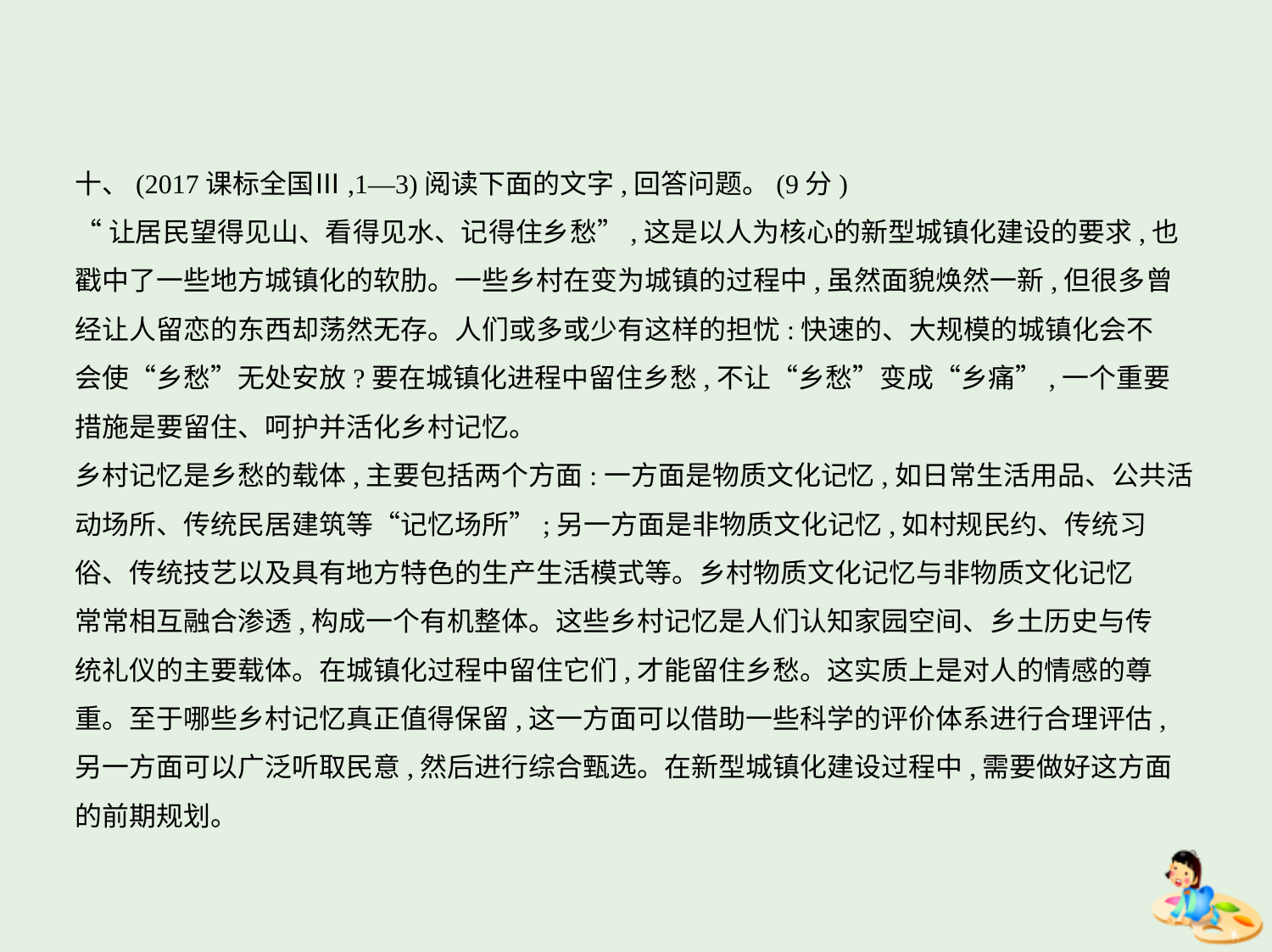

十、(2017课标全国Ⅲ,1—3)阅读下面的文字,回答问题。(9分)
“让居民望得见山、看得见水、记得住乡愁”,这是以人为核心的新型城镇化建设的要求,也
戳中了一些地方城镇化的软肋。一些乡村在变为城镇的过程中,虽然面貌焕然一新,但很多曾
经让人留恋的东西却荡然无存。人们或多或少有这样的担忧:快速的、大规模的城镇化会不
会使“乡愁”无处安放?要在城镇化进程中留住乡愁,不让“乡愁”变成“乡痛”,一个重要
措施是要留住、呵护并活化乡村记忆。
乡村记忆是乡愁的载体,主要包括两个方面:一方面是物质文化记忆,如日常生活用品、公共活
动场所、传统民居建筑等“记忆场所”;另一方面是非物质文化记忆,如村规民约、传统习
俗、传统技艺以及具有地方特色的生产生活模式等。乡村物质文化记忆与非物质文化记忆
常常相互融合渗透,构成一个有机整体。这些乡村记忆是人们认知家园空间、乡土历史与传
统礼仪的主要载体。在城镇化过程中留住它们,才能留住乡愁。这实质上是对人的情感的尊
重。至于哪些乡村记忆真正值得保留,这一方面可以借助一些科学的评价体系进行合理评估,
另一方面可以广泛听取民意,然后进行综合甄选。在新型城镇化建设过程中,需要做好这方面
的前期规划。